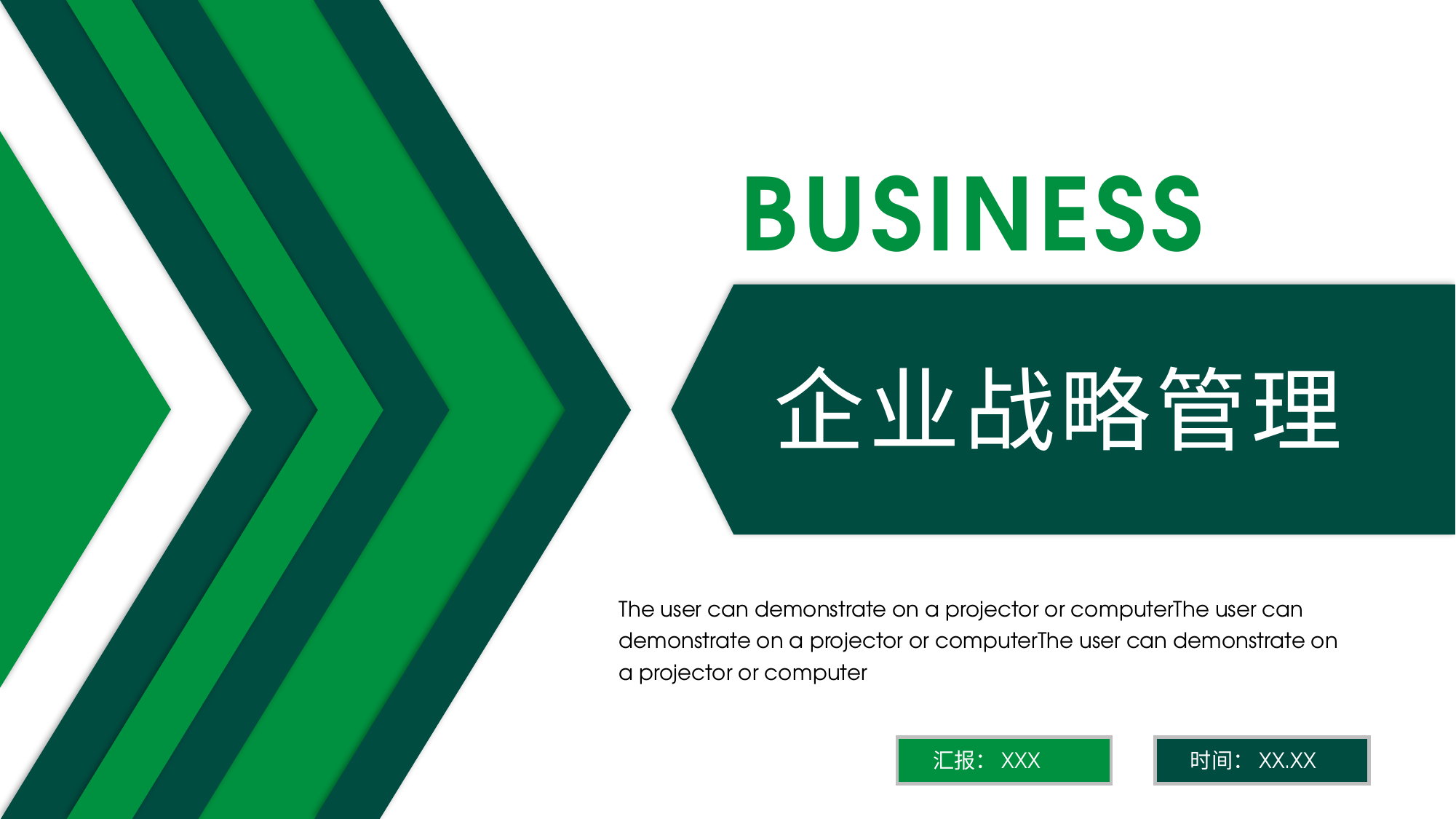

BUSINESS

企业战略管理
The user can demonstrate on a projector or computerThe user can demonstrate on a projector or computerThe user can demonstrate on a projector or computer

汇报：XXX

时间：XX.XX